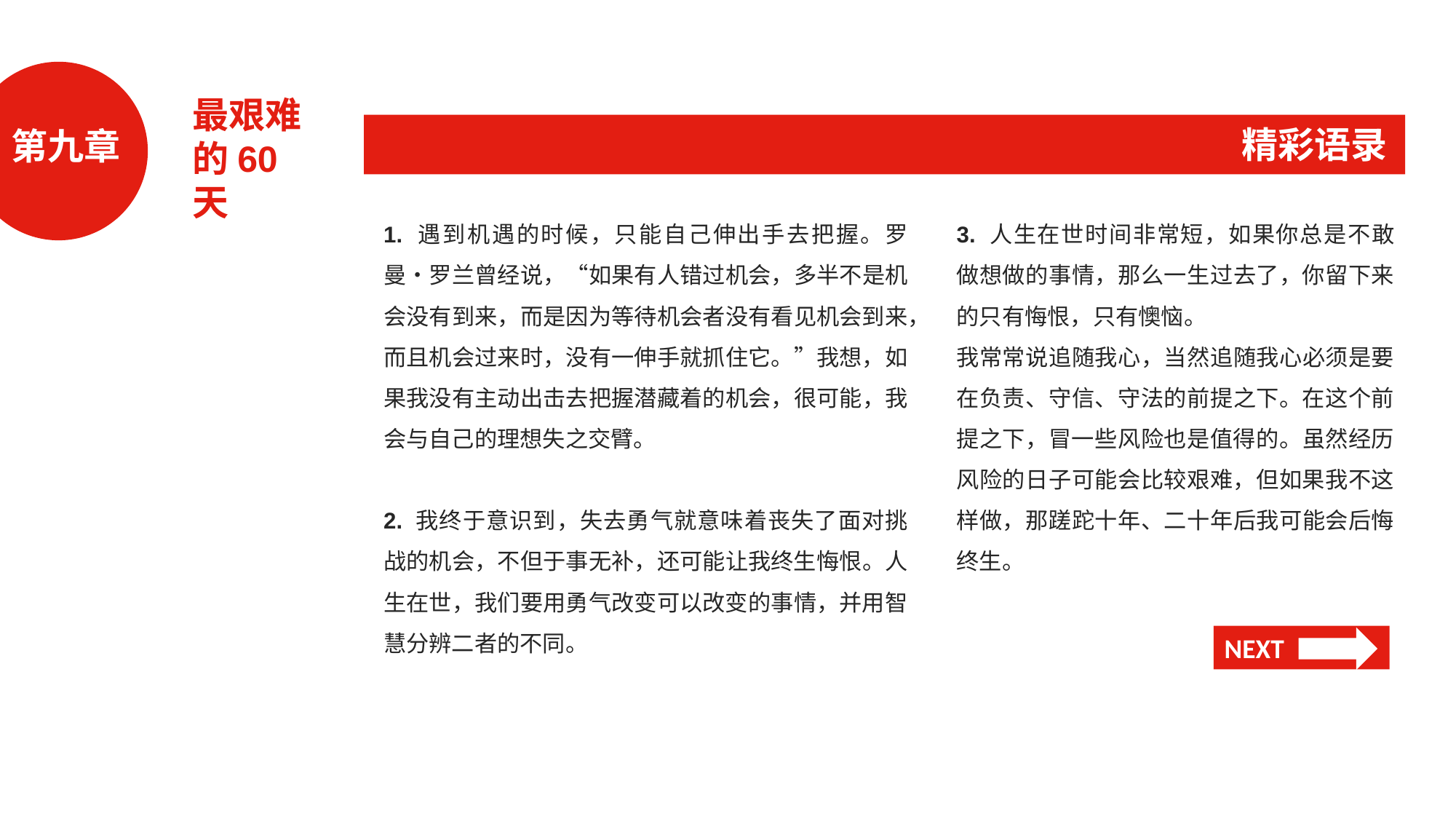

最艰难
的60天

精彩语录
第九章
1. 遇到机遇的时候，只能自己伸出手去把握。罗曼•罗兰曾经说，“如果有人错过机会，多半不是机会没有到来，而是因为等待机会者没有看见机会到来，而且机会过来时，没有一伸手就抓住它。”我想，如果我没有主动出击去把握潜藏着的机会，很可能，我会与自己的理想失之交臂。

2. 我终于意识到，失去勇气就意味着丧失了面对挑战的机会，不但于事无补，还可能让我终生悔恨。人生在世，我们要用勇气改变可以改变的事情，并用智慧分辨二者的不同。

3. 人生在世时间非常短，如果你总是不敢做想做的事情，那么一生过去了，你留下来的只有悔恨，只有懊恼。
我常常说追随我心，当然追随我心必须是要在负责、守信、守法的前提之下。在这个前提之下，冒一些风险也是值得的。虽然经历风险的日子可能会比较艰难，但如果我不这样做，那蹉跎十年、二十年后我可能会后悔终生。

NEXT